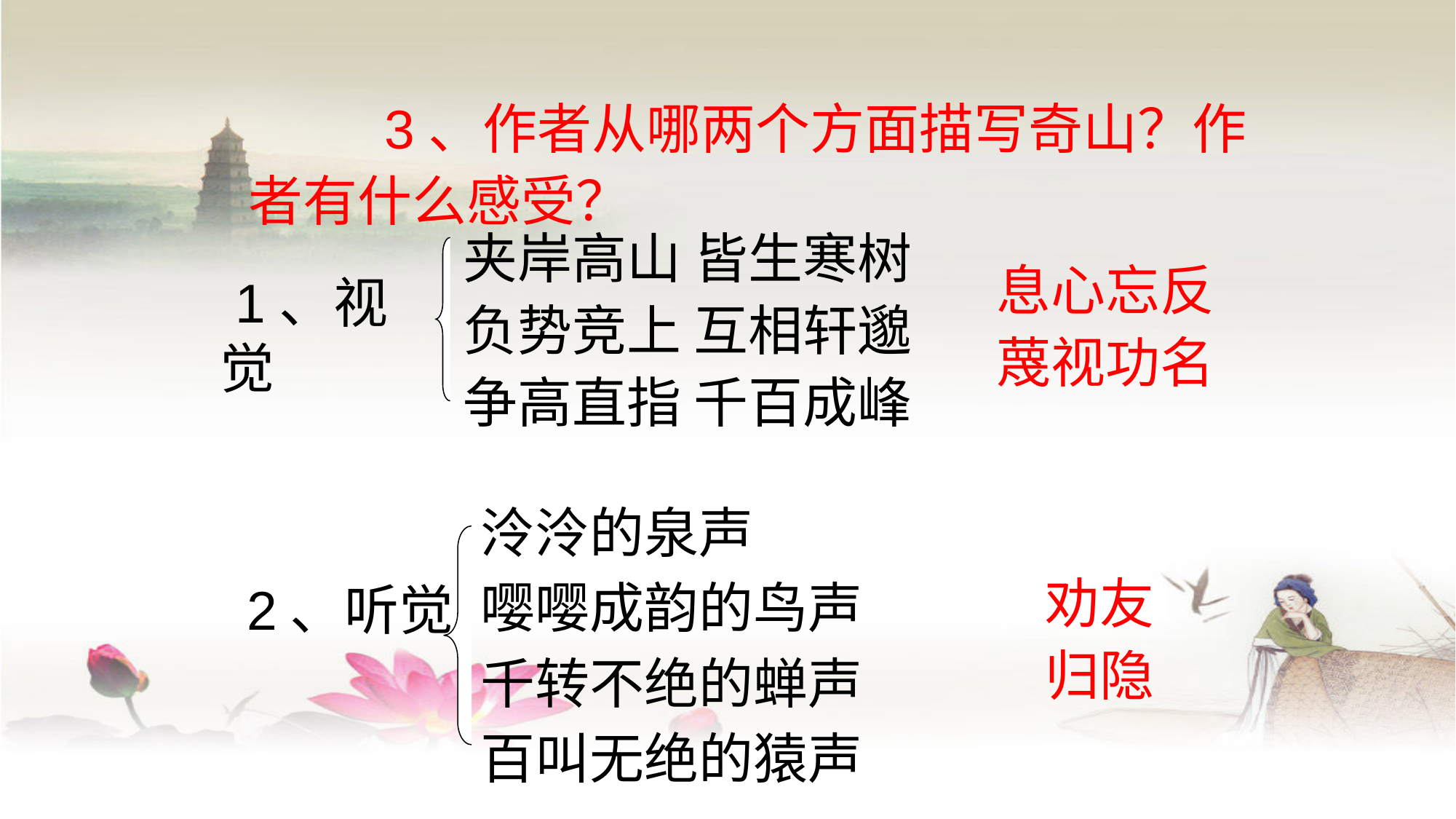

3、作者从哪两个方面描写奇山？作者有什么感受？
夹岸高山 皆生寒树
负势竞上 互相轩邈
争高直指 千百成峰

息心忘反
蔑视功名
 1、视觉
泠泠的泉声
嘤嘤成韵的鸟声
千转不绝的蝉声
百叫无绝的猿声

劝友
归隐
2、听觉